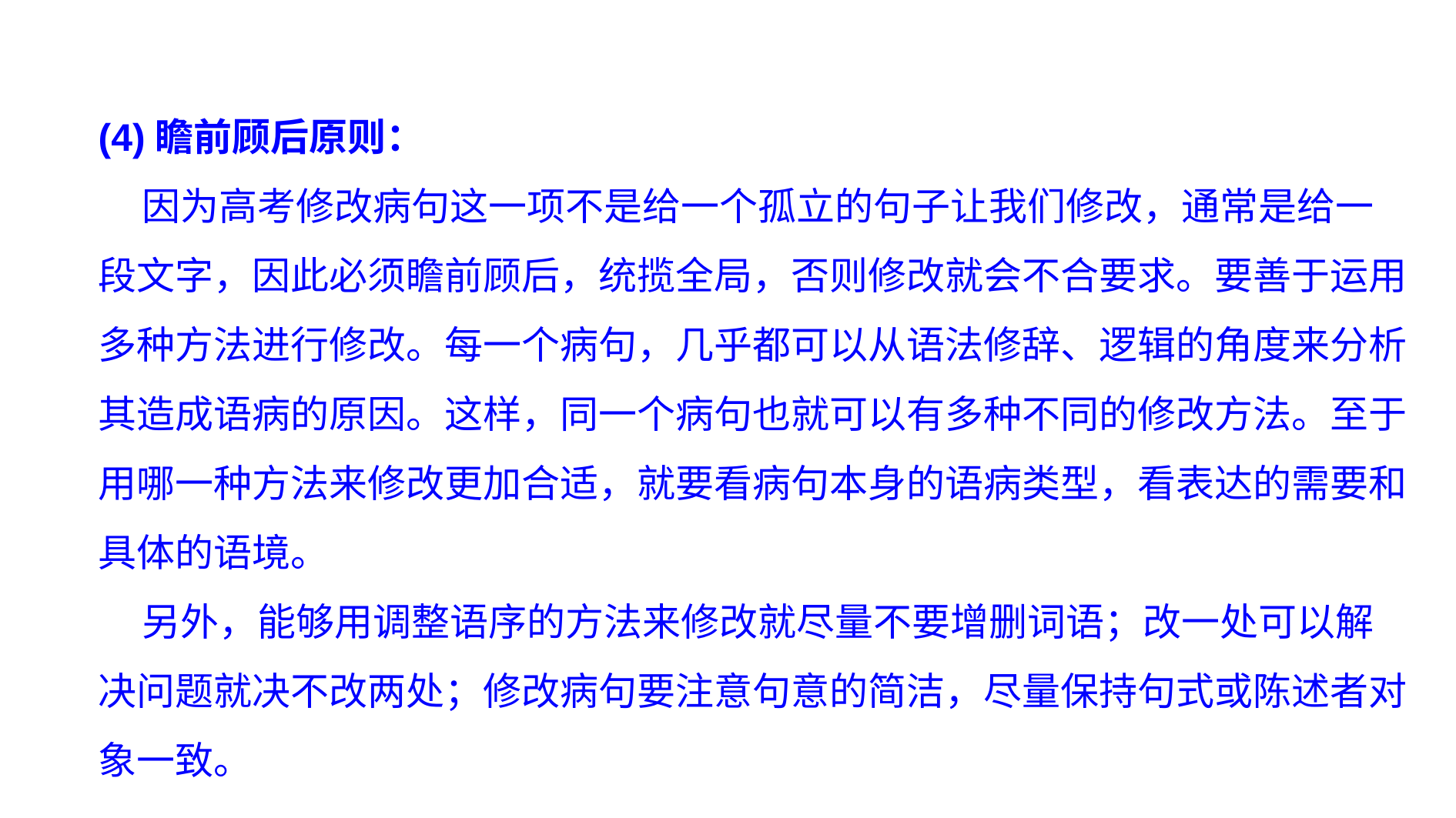

(4)瞻前顾后原则：
    因为高考修改病句这一项不是给一个孤立的句子让我们修改，通常是给一段文字，因此必须瞻前顾后，统揽全局，否则修改就会不合要求。要善于运用多种方法进行修改。每一个病句，几乎都可以从语法修辞、逻辑的角度来分析其造成语病的原因。这样，同一个病句也就可以有多种不同的修改方法。至于用哪一种方法来修改更加合适，就要看病句本身的语病类型，看表达的需要和具体的语境。
    另外，能够用调整语序的方法来修改就尽量不要增删词语；改一处可以解决问题就决不改两处；修改病句要注意句意的简洁，尽量保持句式或陈述者对象一致。